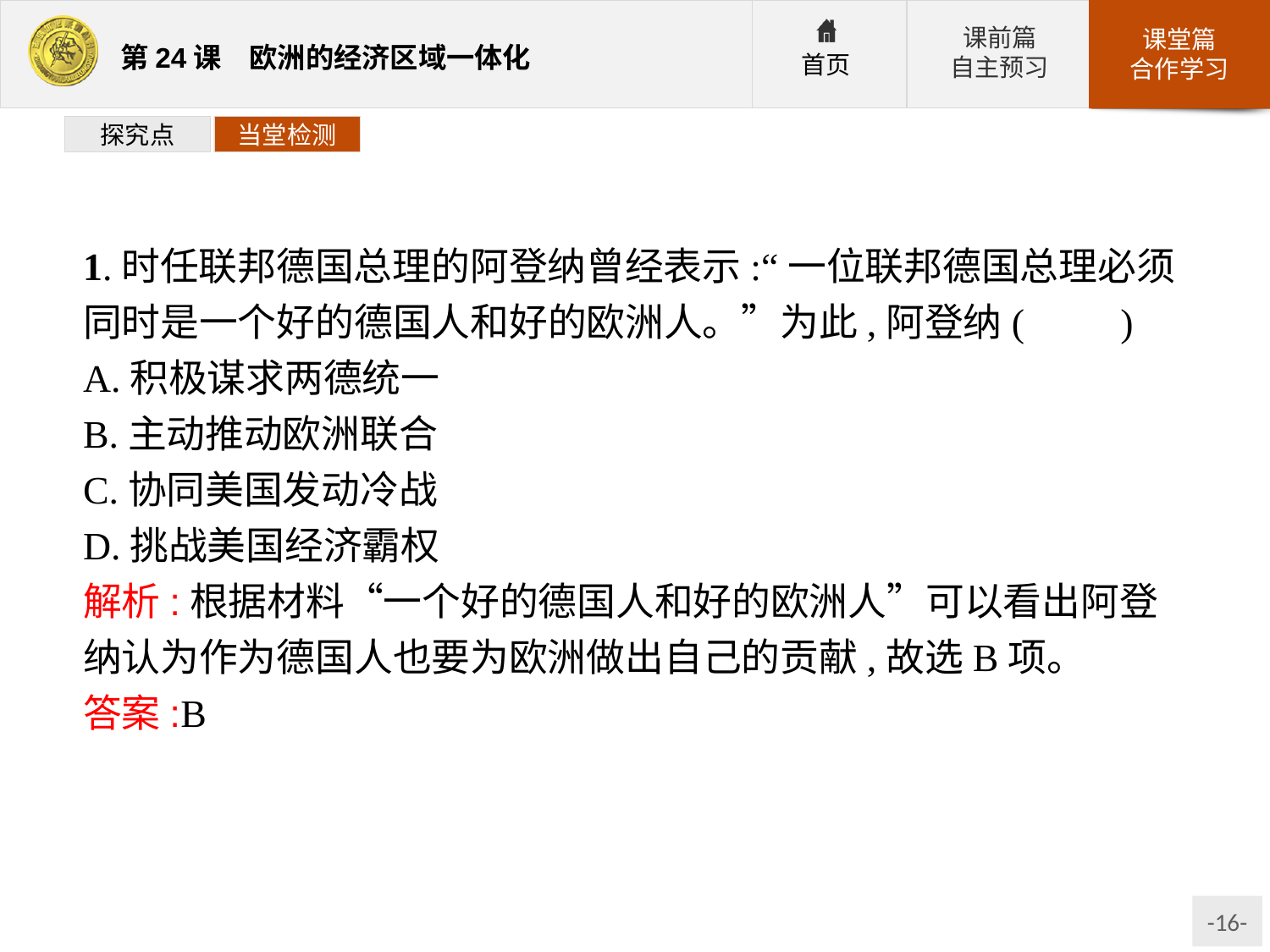

探究点
当堂检测
1.时任联邦德国总理的阿登纳曾经表示:“一位联邦德国总理必须同时是一个好的德国人和好的欧洲人。”为此,阿登纳(　　)
A.积极谋求两德统一
B.主动推动欧洲联合
C.协同美国发动冷战
D.挑战美国经济霸权
解析:根据材料“一个好的德国人和好的欧洲人”可以看出阿登纳认为作为德国人也要为欧洲做出自己的贡献,故选B项。
答案:B